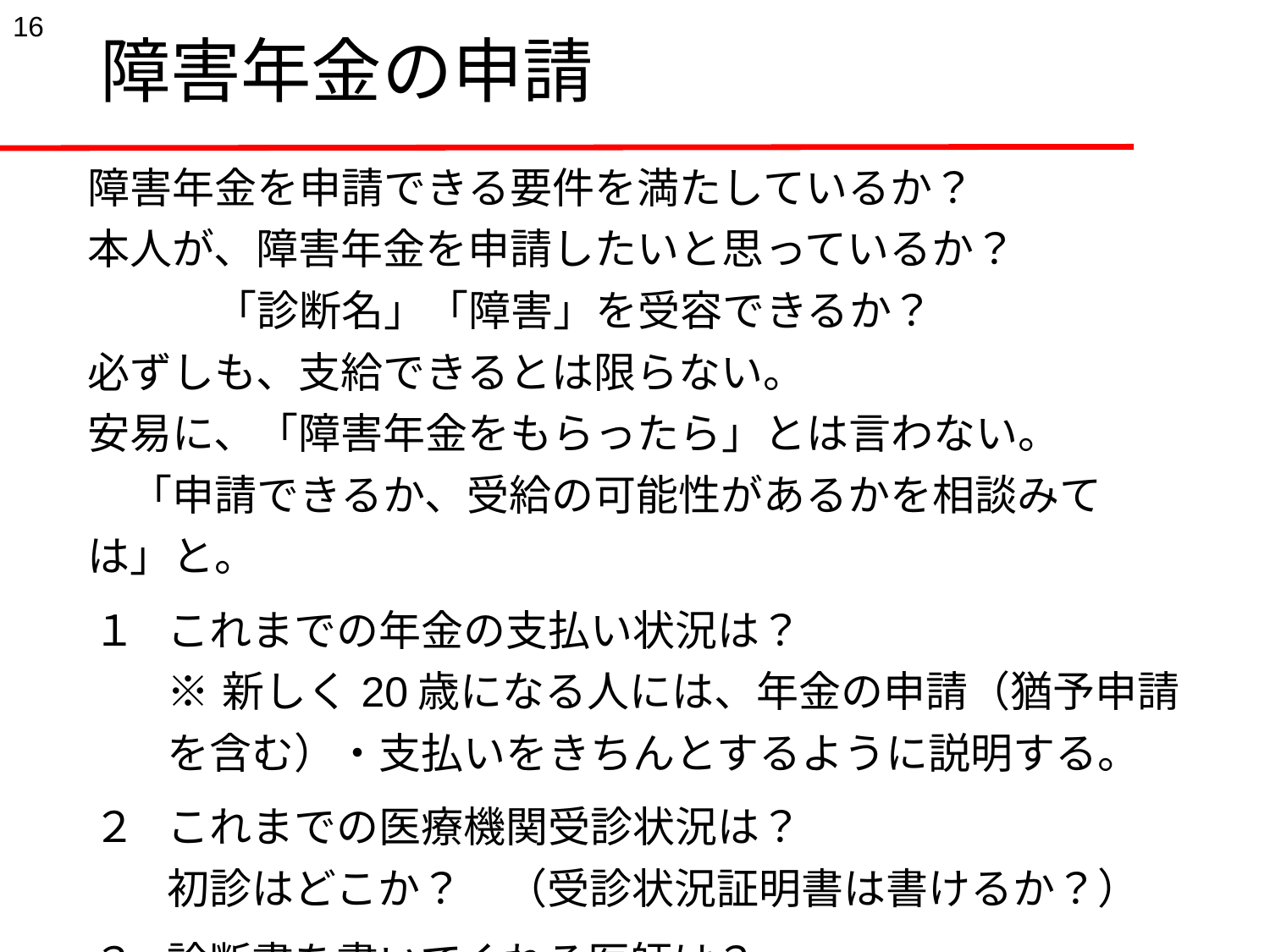

16
# 障害年金の申請
| 障害年金を申請できる要件を満たしているか？ 本人が、障害年金を申請したいと思っているか？ 　　　「診断名」「障害」を受容できるか？ 必ずしも、支給できるとは限らない。 安易に、「障害年金をもらったら」とは言わない。 　「申請できるか、受給の可能性があるかを相談みては」と。 |  |
| --- | --- |
| １ | これまでの年金の支払い状況は？ ※新しく20歳になる人には、年金の申請（猶予申請を含む）・支払いをきちんとするように説明する。 |
| ２ | これまでの医療機関受診状況は？　 初診はどこか？　（受診状況証明書は書けるか？） |
| ３ | 診断書を書いてくれる医師は？ |
| ４ | 申立書は書けるか？　（支援者が協力して） |
| ５ | その他　（銀行口座等はあるか、　　　　　　　　　　　） |